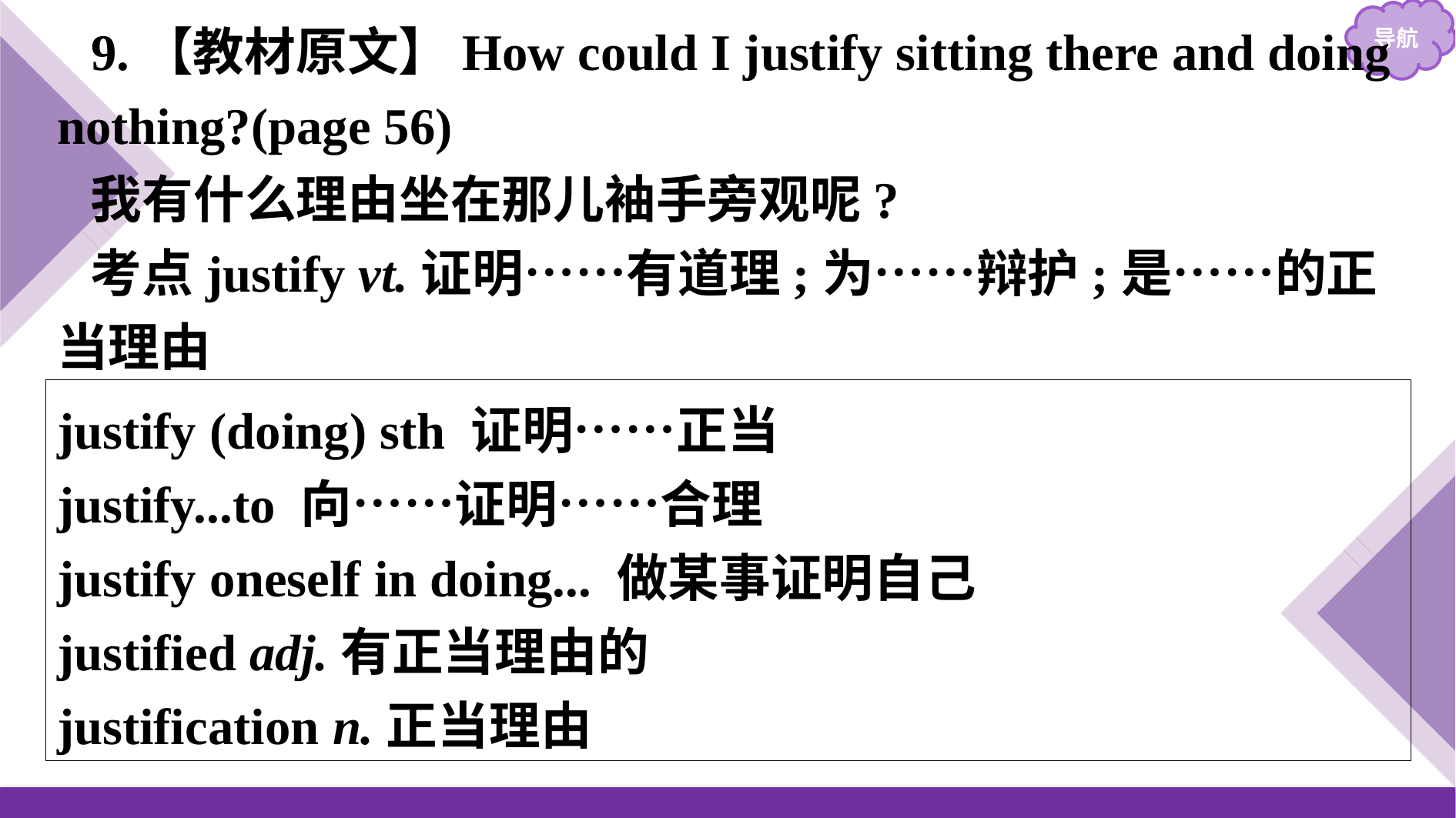

9.【教材原文】How could I justify sitting there and doing nothing?(page 56)
我有什么理由坐在那儿袖手旁观呢?
考点justify vt.证明……有道理;为……辩护;是……的正当理由
justify (doing) sth 证明……正当
justify...to 向……证明……合理
justify oneself in doing... 做某事证明自己
justified adj.有正当理由的
justification n.正当理由